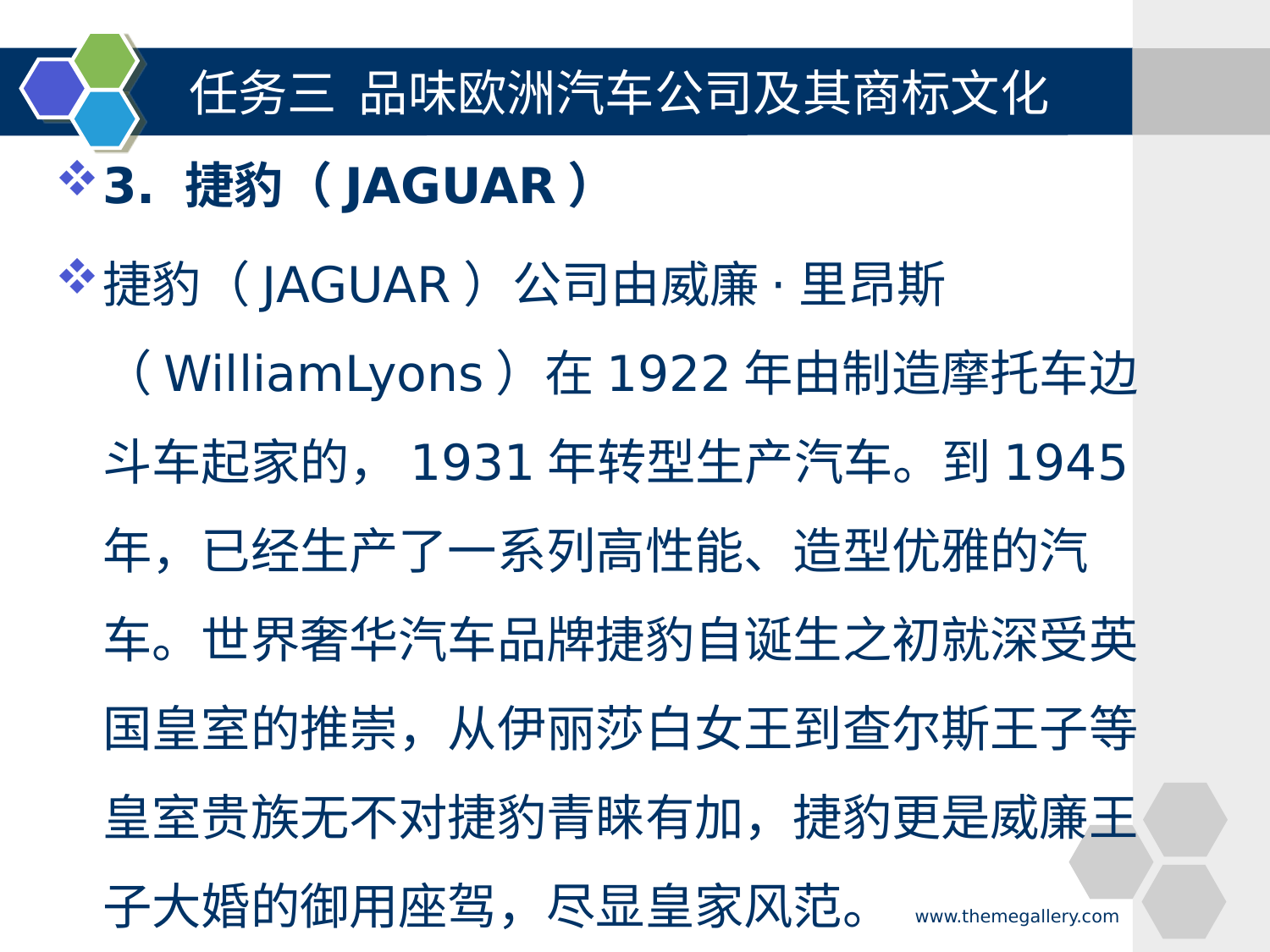

任务三  品味欧洲汽车公司及其商标文化
#
3. 捷豹（JAGUAR）
捷豹（JAGUAR）公司由威廉·里昂斯（WilliamLyons）在1922年由制造摩托车边斗车起家的，1931年转型生产汽车。到1945年，已经生产了一系列高性能、造型优雅的汽车。世界奢华汽车品牌捷豹自诞生之初就深受英国皇室的推崇，从伊丽莎白女王到查尔斯王子等皇室贵族无不对捷豹青睐有加，捷豹更是威廉王子大婚的御用座驾，尽显皇家风范。
www.themegallery.com